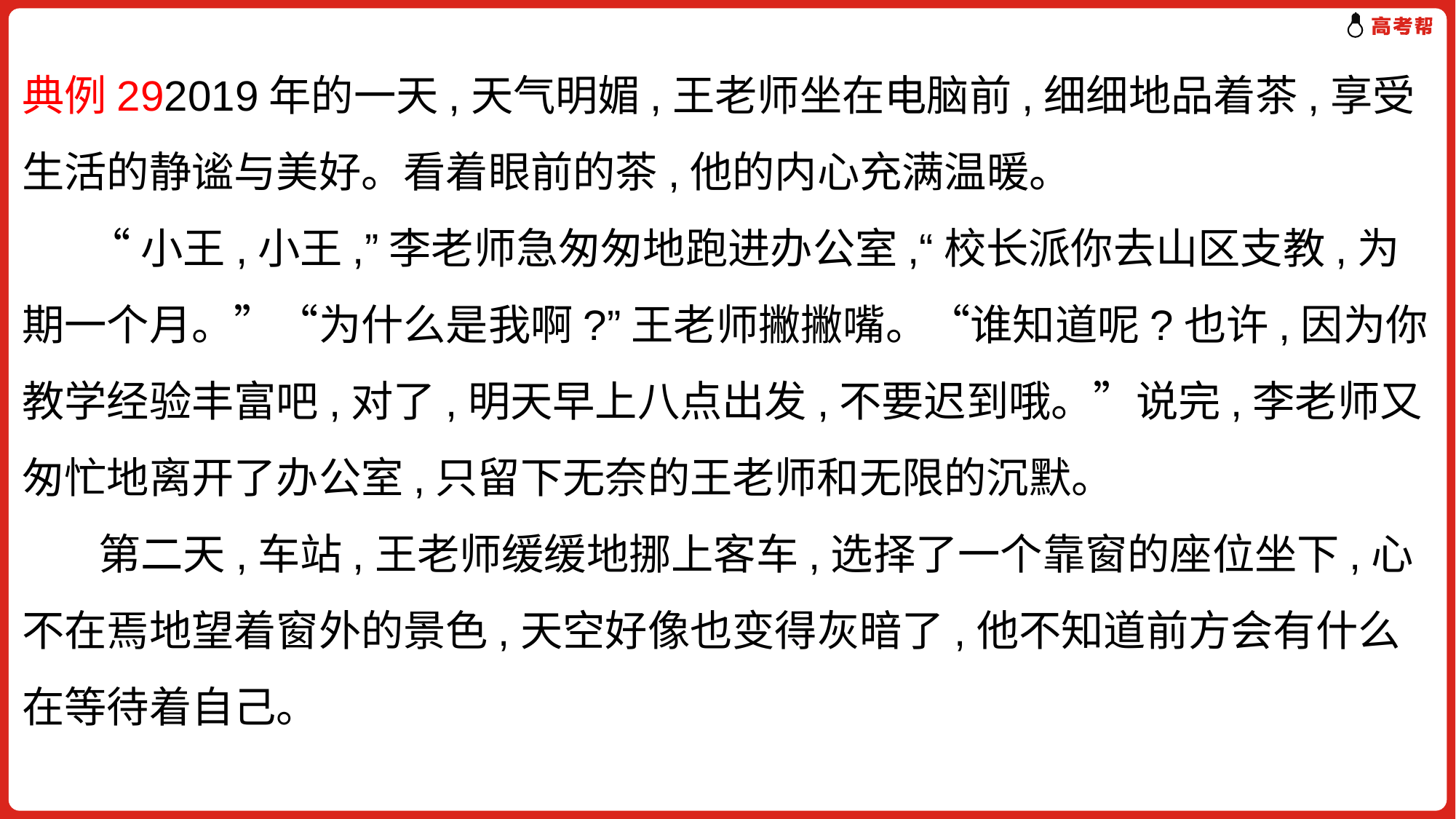

典例292019年的一天,天气明媚,王老师坐在电脑前,细细地品着茶,享受生活的静谧与美好。看着眼前的茶,他的内心充满温暖。
       “小王,小王,”李老师急匆匆地跑进办公室,“校长派你去山区支教,为期一个月。”“为什么是我啊?”王老师撇撇嘴。“谁知道呢?也许,因为你教学经验丰富吧,对了,明天早上八点出发,不要迟到哦。”说完,李老师又匆忙地离开了办公室,只留下无奈的王老师和无限的沉默。
       第二天,车站,王老师缓缓地挪上客车,选择了一个靠窗的座位坐下,心不在焉地望着窗外的景色,天空好像也变得灰暗了,他不知道前方会有什么在等待着自己。